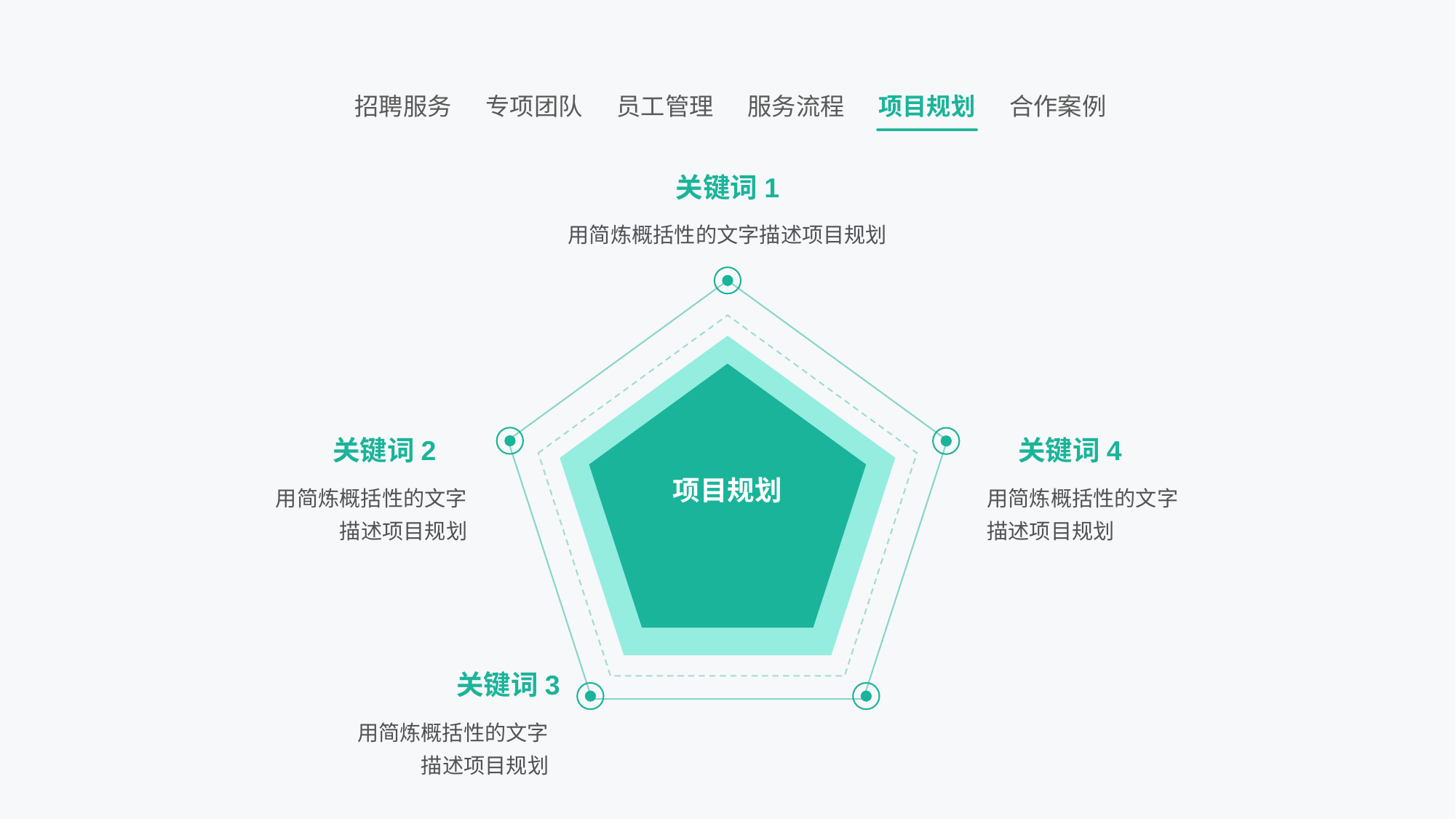

关键词1
用简炼概括性的文字描述项目规划

关键词2

关键词4
项目规划
用简炼概括性的文字
描述项目规划
用简炼概括性的文字
描述项目规划
关键词3

用简炼概括性的文字
描述项目规划